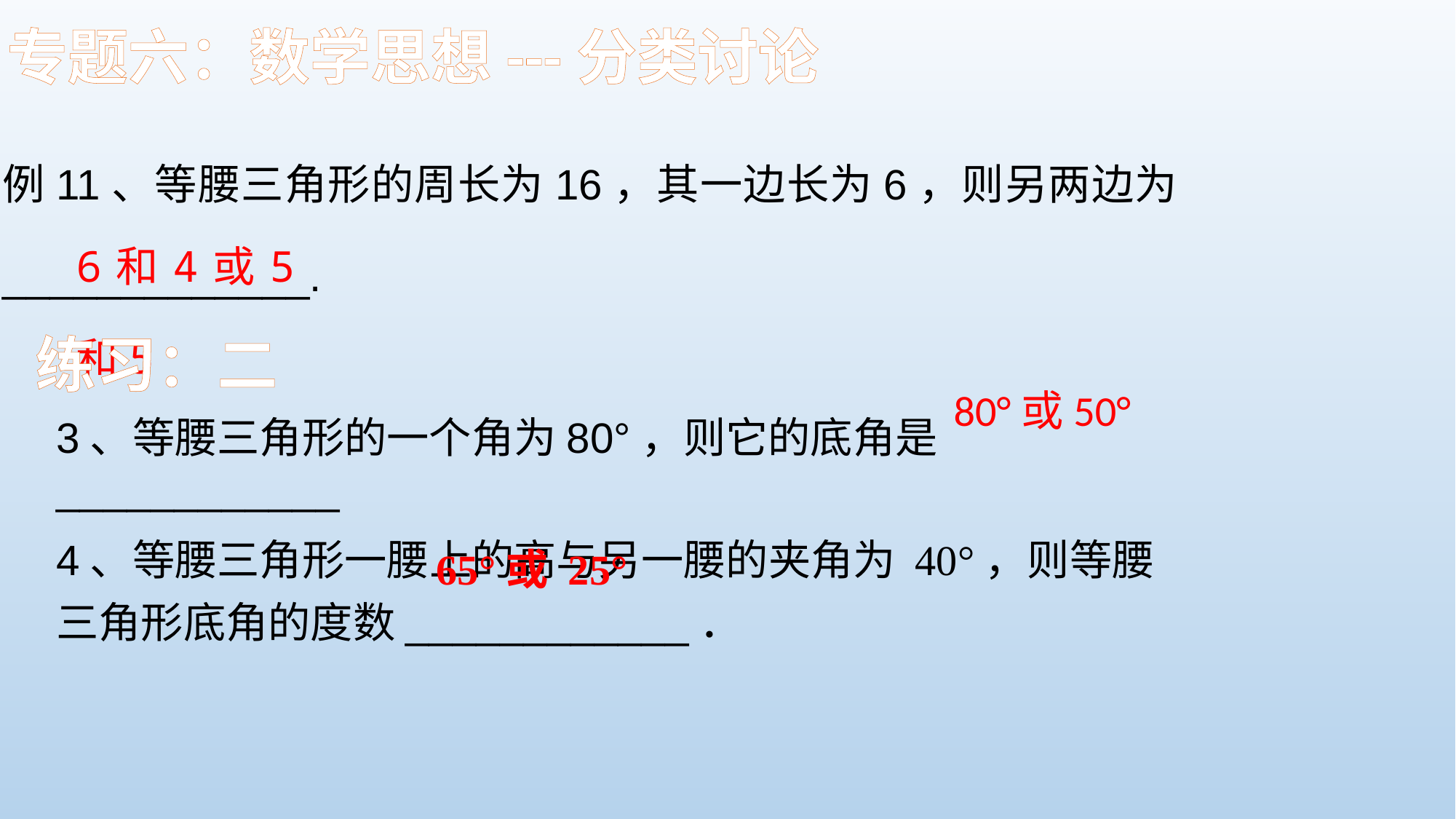

专题六：数学思想---分类讨论
例11、等腰三角形的周长为16，其一边长为6，则另两边为_____________.
6和4或5和5
练习：二
80°或50°
3、等腰三角形的一个角为80°，则它的底角是____________

4、等腰三角形一腰上的高与另一腰的夹角为 40°，则等腰

三角形底角的度数____________．

65°或 25°